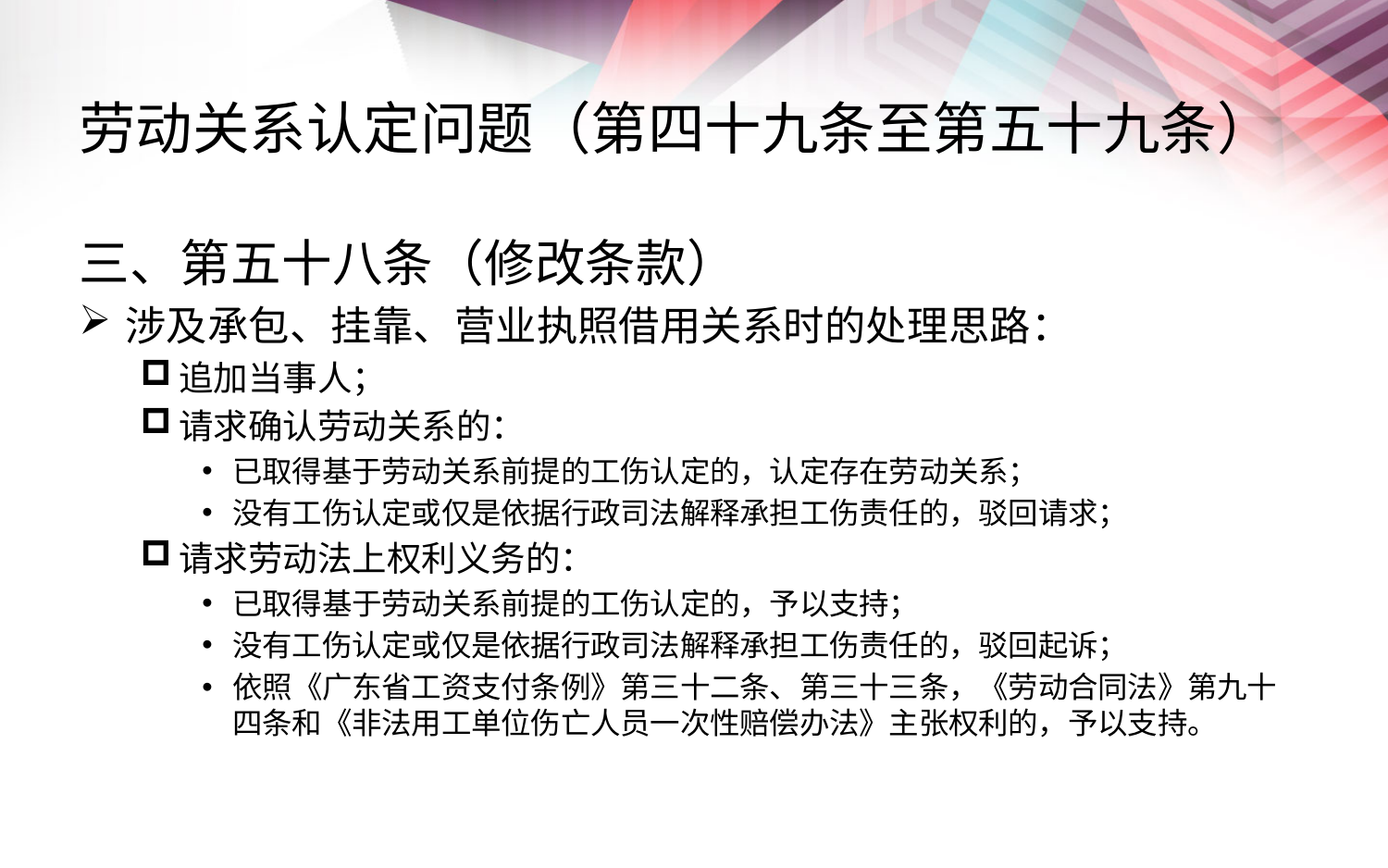

# 劳动关系认定问题（第四十九条至第五十九条）
三、第五十八条（修改条款）
涉及承包、挂靠、营业执照借用关系时的处理思路：
追加当事人；
请求确认劳动关系的：
已取得基于劳动关系前提的工伤认定的，认定存在劳动关系；
没有工伤认定或仅是依据行政司法解释承担工伤责任的，驳回请求；
请求劳动法上权利义务的：
已取得基于劳动关系前提的工伤认定的，予以支持；
没有工伤认定或仅是依据行政司法解释承担工伤责任的，驳回起诉；
依照《广东省工资支付条例》第三十二条、第三十三条，《劳动合同法》第九十四条和《非法用工单位伤亡人员一次性赔偿办法》主张权利的，予以支持。